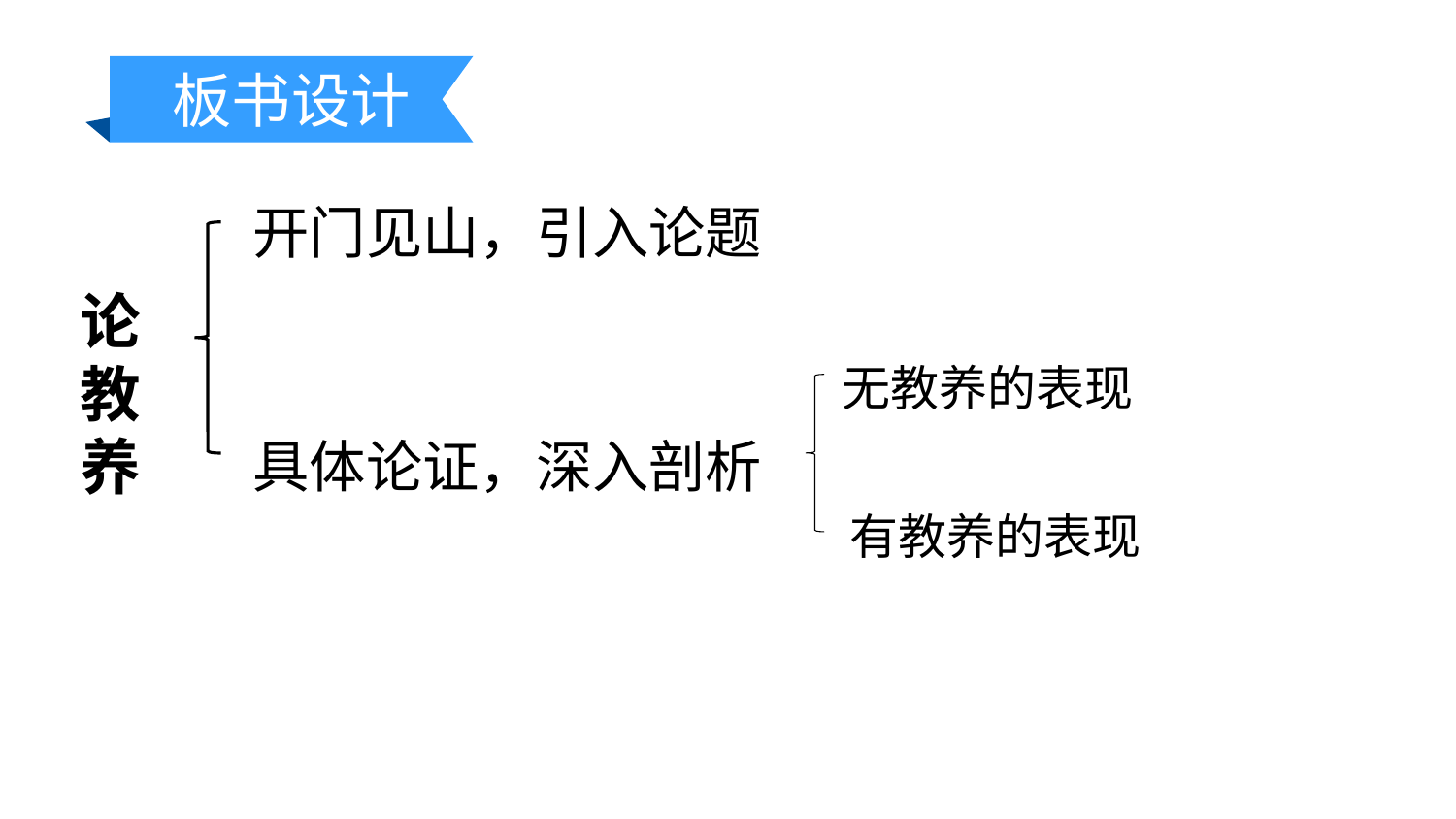

板书设计

开门见山，引入论题

论教养
无教养的表现

具体论证，深入剖析
有教养的表现